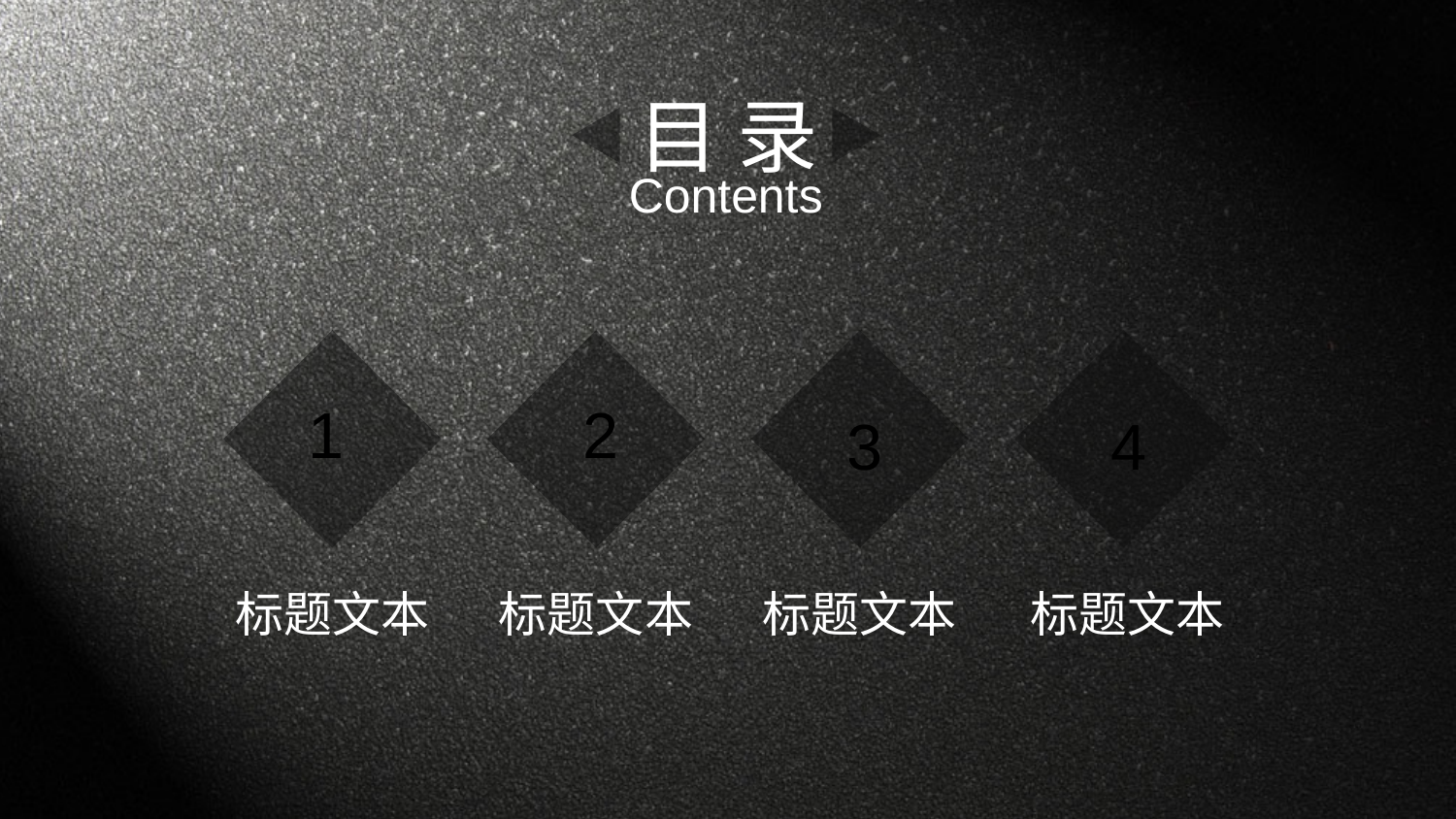

目 录

Contents

1
2
3
4
标题文本
标题文本
标题文本
标题文本